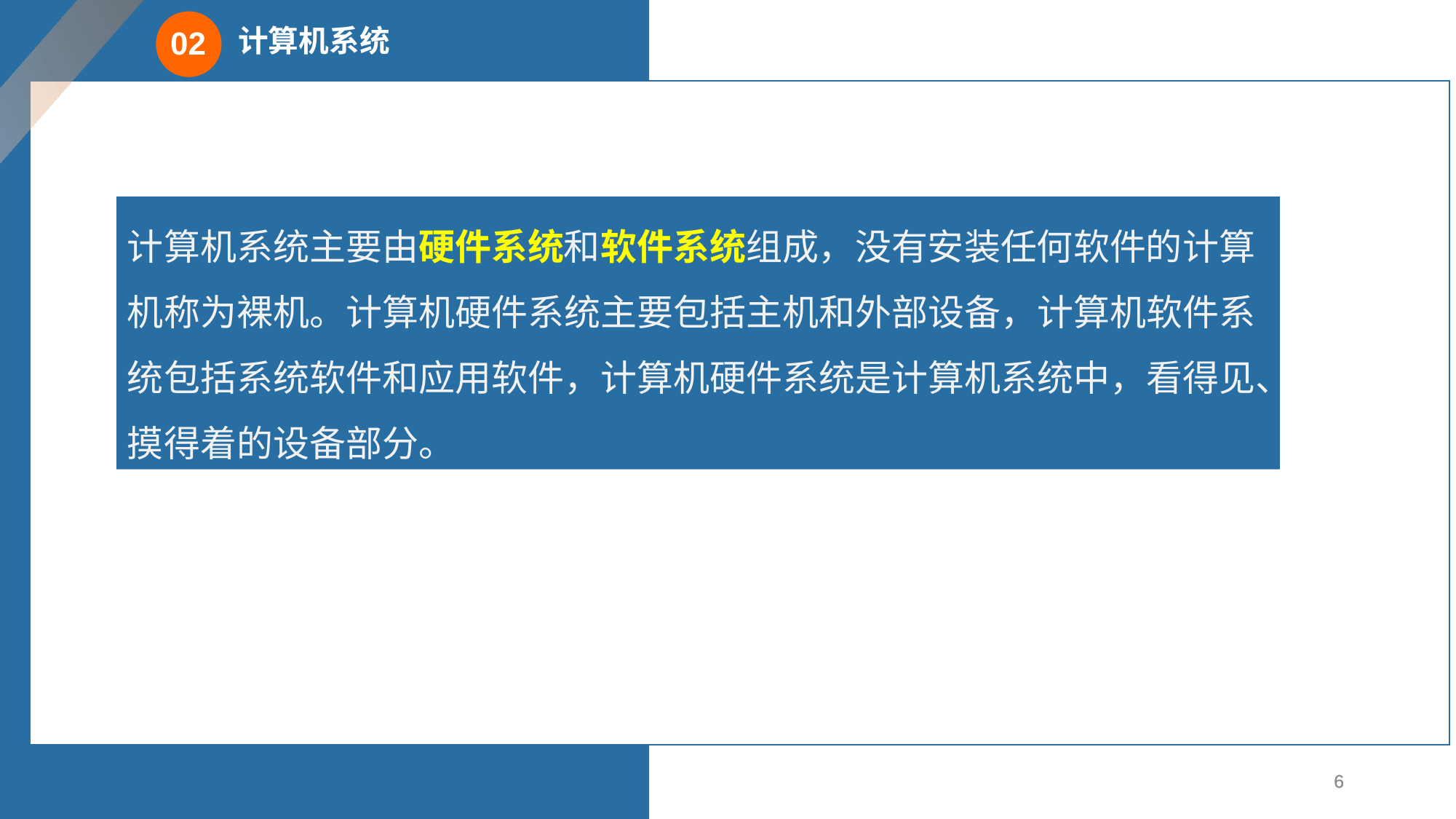

计算机系统
02
计算机系统主要由硬件系统和软件系统组成，没有安装任何软件的计算机称为裸机。计算机硬件系统主要包括主机和外部设备，计算机软件系统包括系统软件和应用软件，计算机硬件系统是计算机系统中，看得见、摸得着的设备部分。